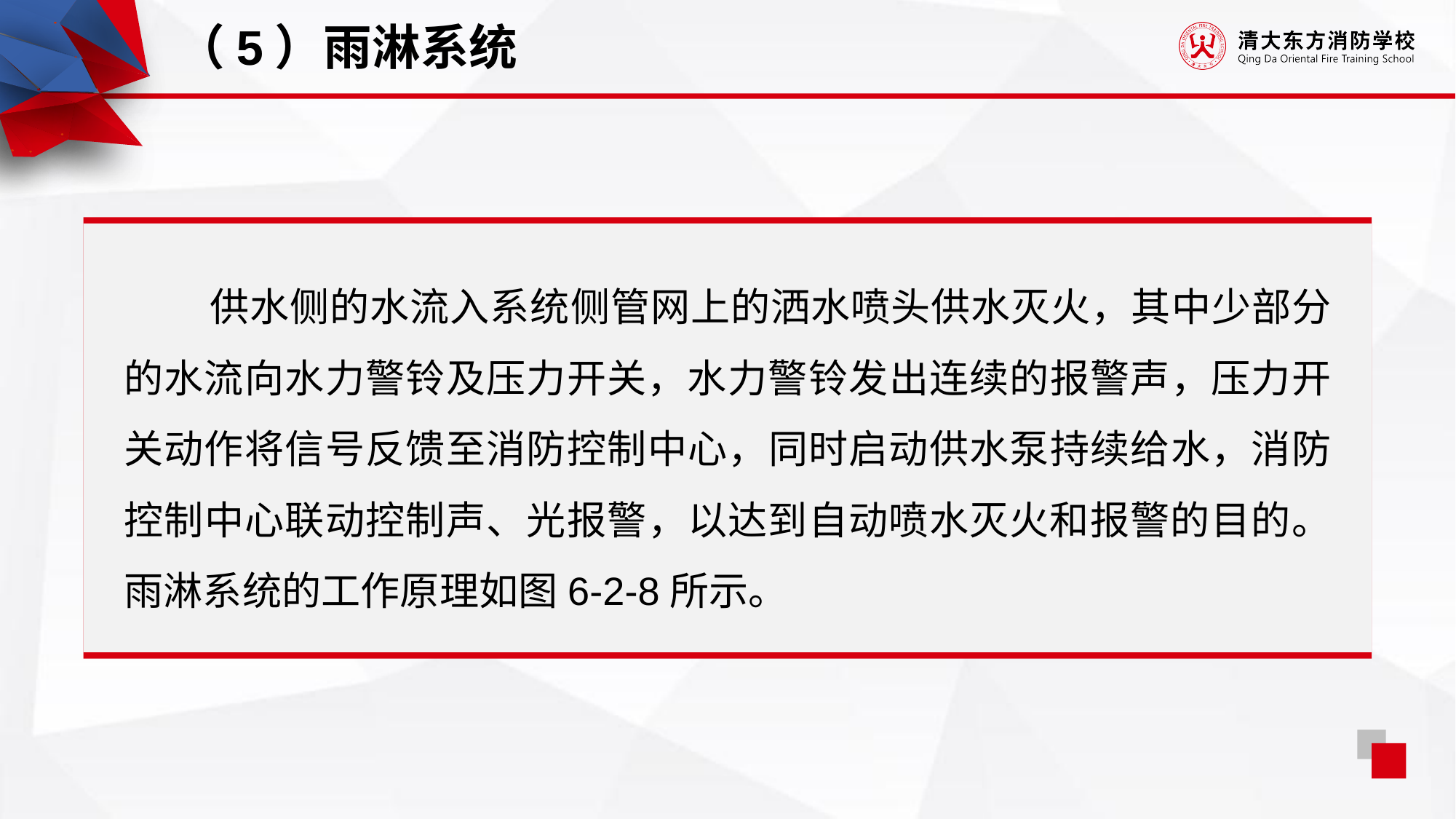

（5）雨淋系统

供水侧的水流入系统侧管网上的洒水喷头供水灭火，其中少部分的水流向水力警铃及压力开关，水力警铃发出连续的报警声，压力开关动作将信号反馈至消防控制中心，同时启动供水泵持续给水，消防控制中心联动控制声、光报警，以达到自动喷水灭火和报警的目的。雨淋系统的工作原理如图6-2-8所示。